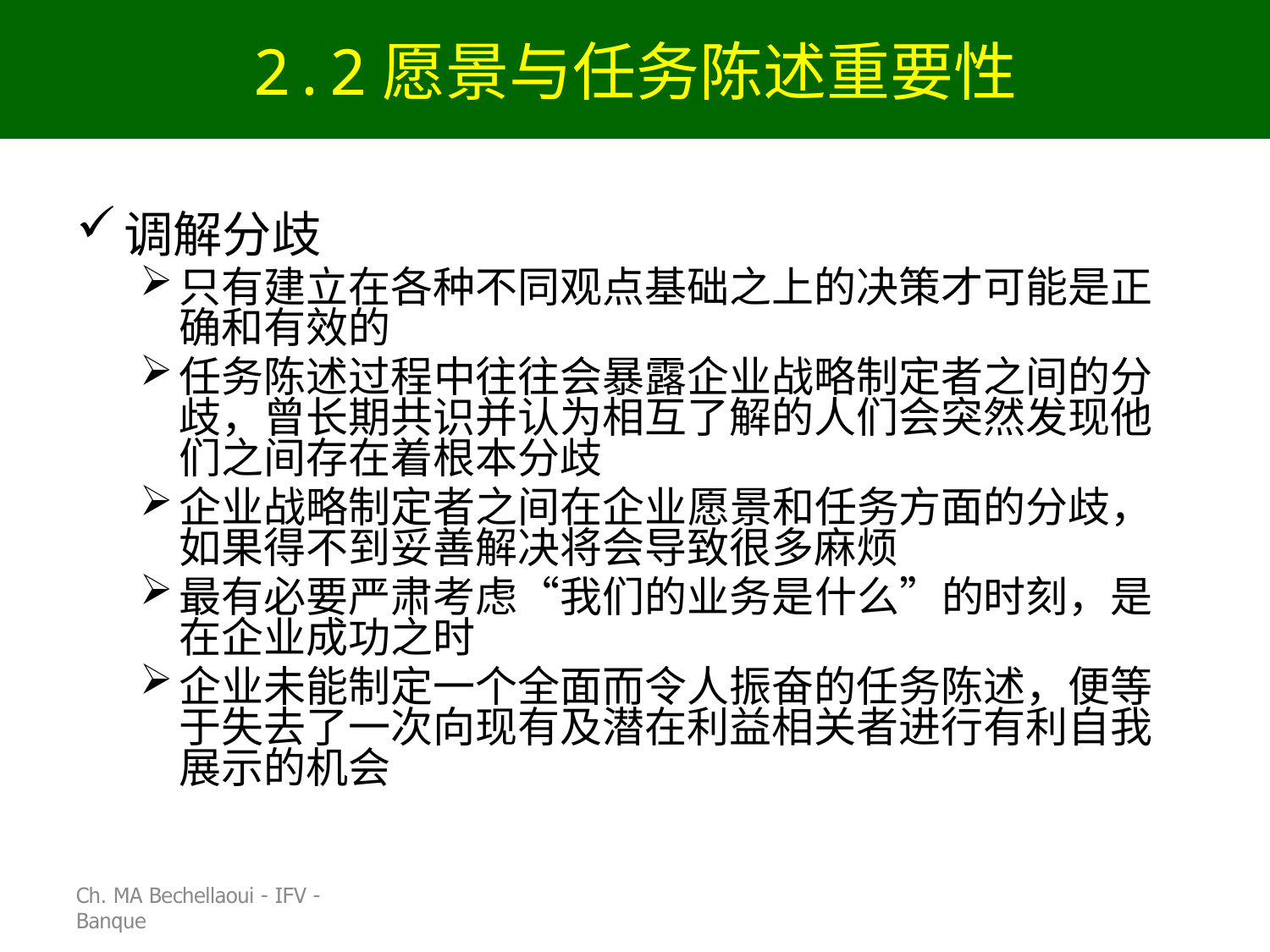

# 2.2愿景与任务陈述重要性
Ch. MA Bechellaoui - IFV - Banque
调解分歧
只有建立在各种不同观点基础之上的决策才可能是正确和有效的
任务陈述过程中往往会暴露企业战略制定者之间的分歧，曾长期共识并认为相互了解的人们会突然发现他们之间存在着根本分歧
企业战略制定者之间在企业愿景和任务方面的分歧，如果得不到妥善解决将会导致很多麻烦
最有必要严肃考虑“我们的业务是什么”的时刻，是在企业成功之时
企业未能制定一个全面而令人振奋的任务陈述，便等于失去了一次向现有及潜在利益相关者进行有利自我展示的机会